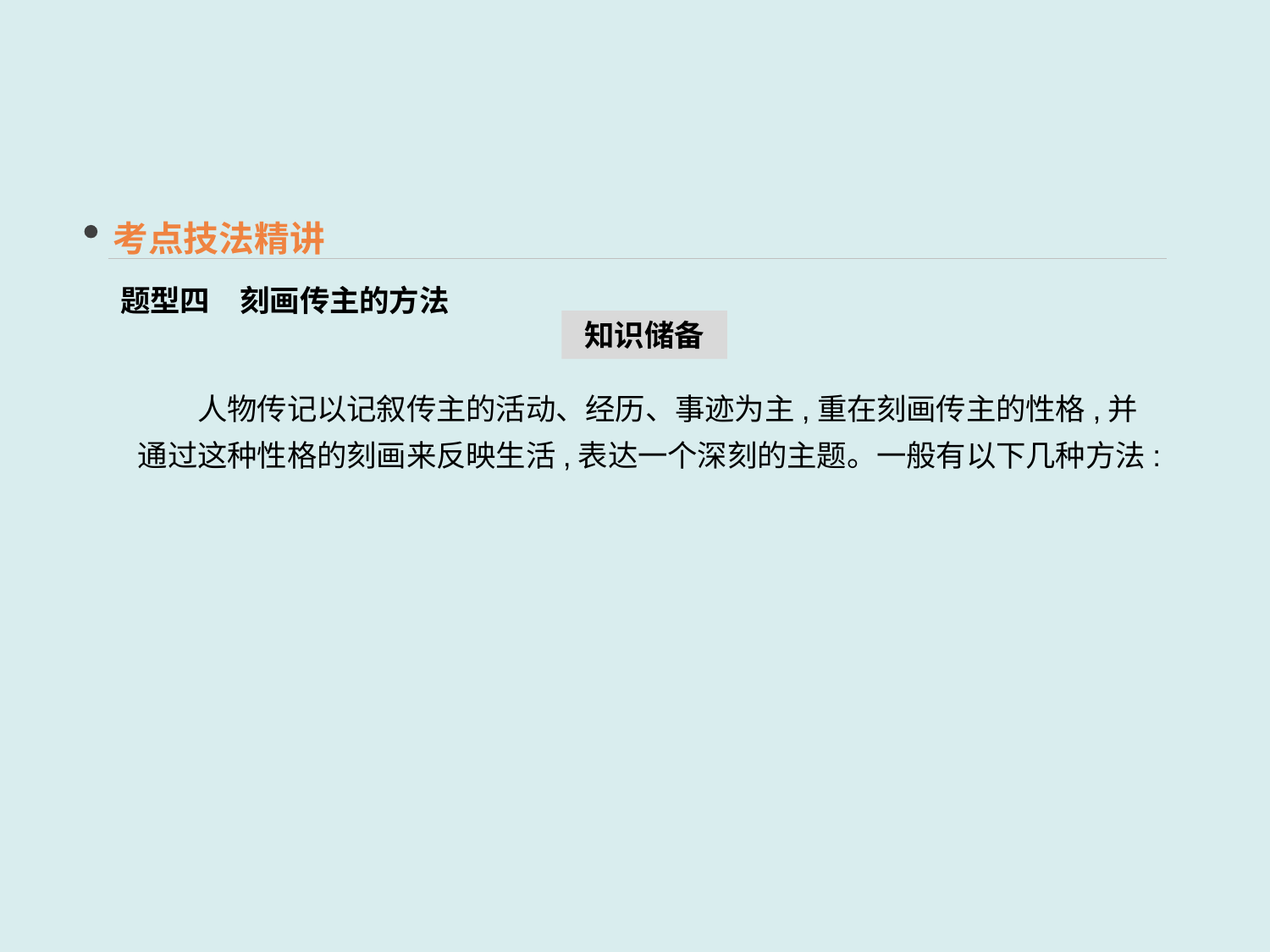

考点技法精讲

题型四　刻画传主的方法

知识储备

　　人物传记以记叙传主的活动、经历、事迹为主,重在刻画传主的性格,并通过这种性格的刻画来反映生活,表达一个深刻的主题。一般有以下几种方法: